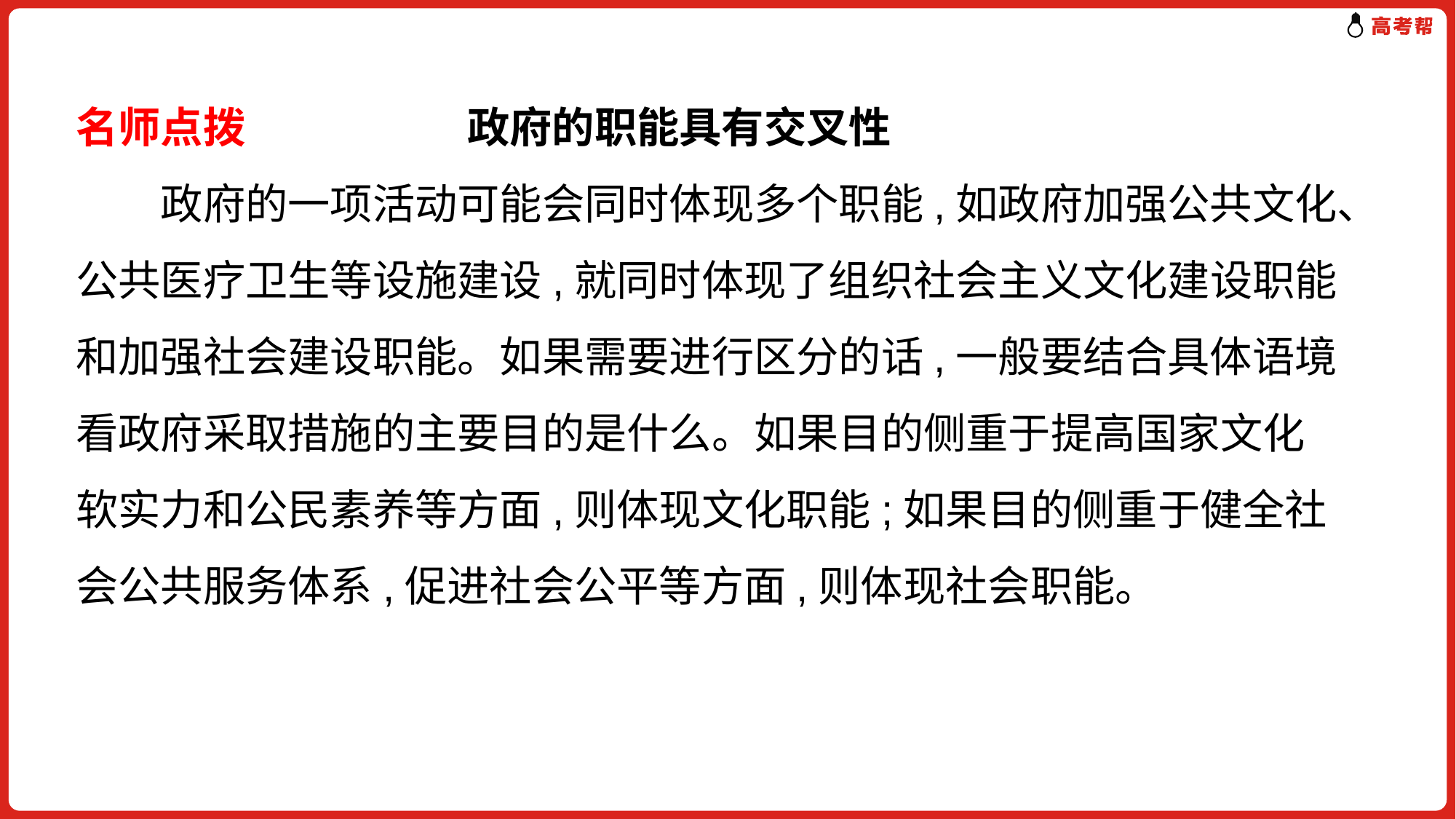

名师点拨 　　　         政府的职能具有交叉性
　　政府的一项活动可能会同时体现多个职能,如政府加强公共文化、公共医疗卫生等设施建设,就同时体现了组织社会主义文化建设职能和加强社会建设职能。如果需要进行区分的话,一般要结合具体语境看政府采取措施的主要目的是什么。如果目的侧重于提高国家文化软实力和公民素养等方面,则体现文化职能;如果目的侧重于健全社会公共服务体系,促进社会公平等方面,则体现社会职能。